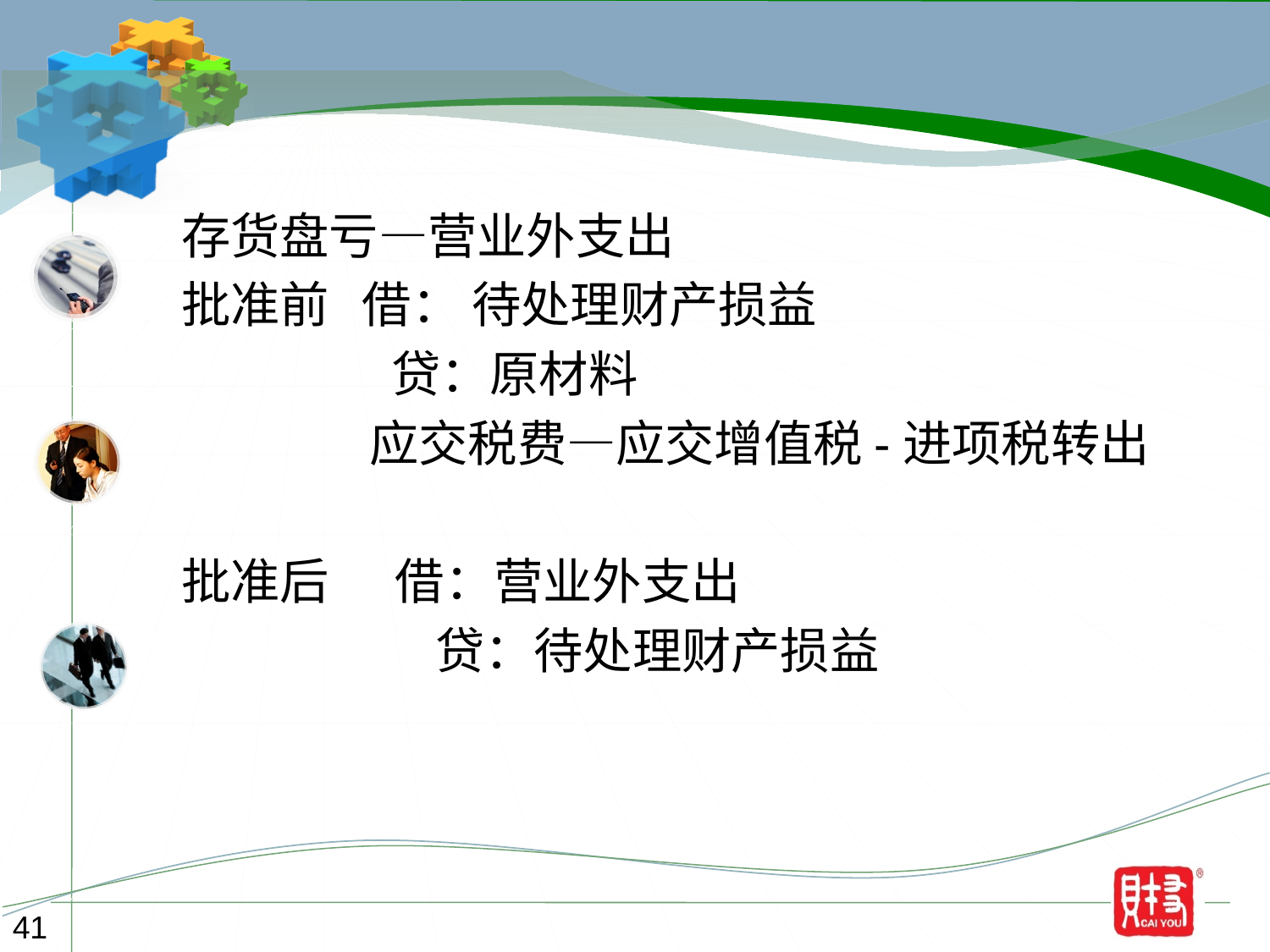

存货盘亏—营业外支出
批准前   借： 待处理财产损益
                  贷：原材料
                应交税费—应交增值税-进项税转出

批准后      借：营业外支出
                      贷：待处理财产损益

41